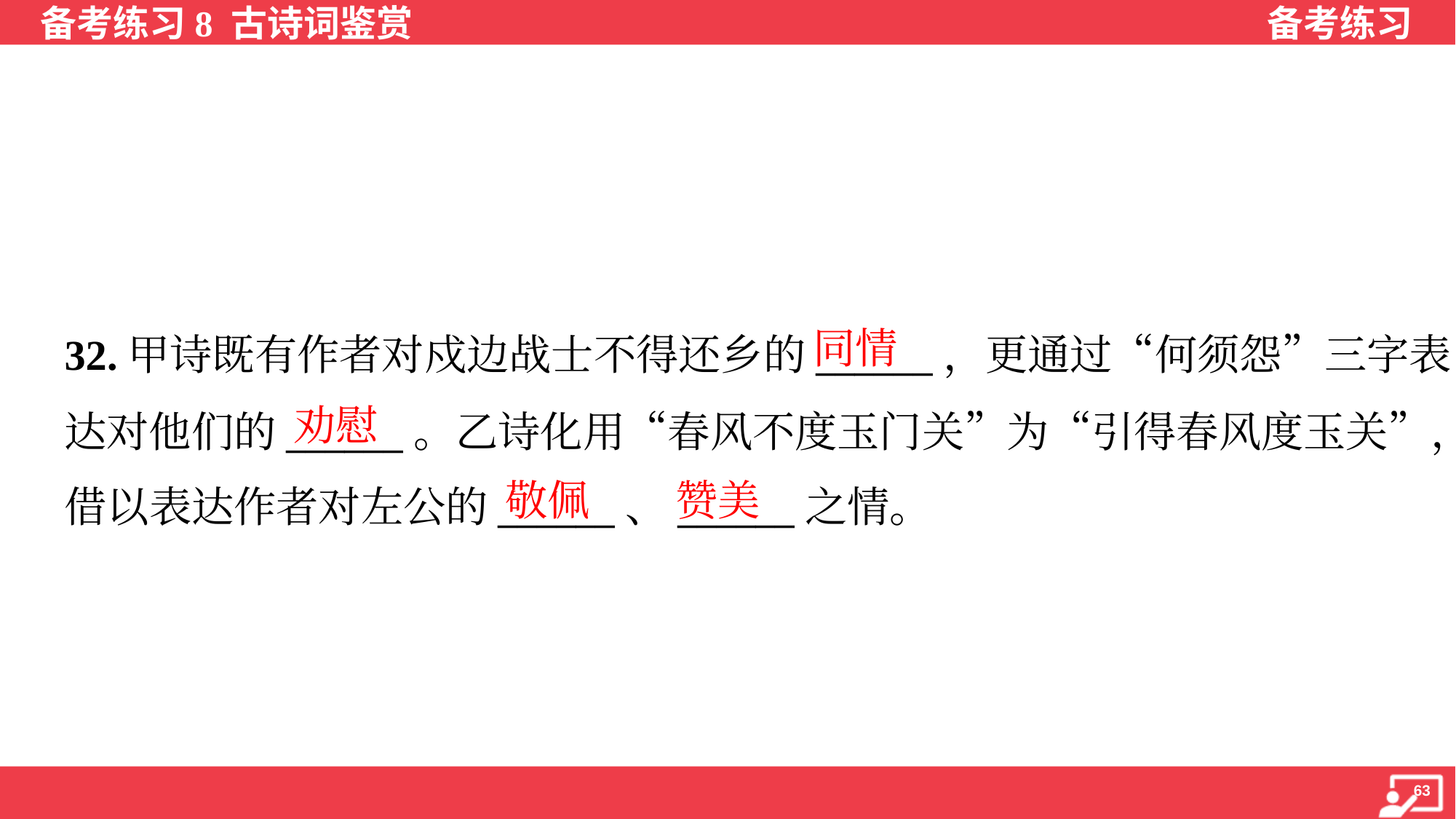

同情
32.甲诗既有作者对戍边战士不得还乡的______，更通过“何须怨”三字表
达对他们的______。乙诗化用“春风不度玉门关”为“引得春风度玉关”，
借以表达作者对左公的______、______之情。
劝慰
敬佩
赞美